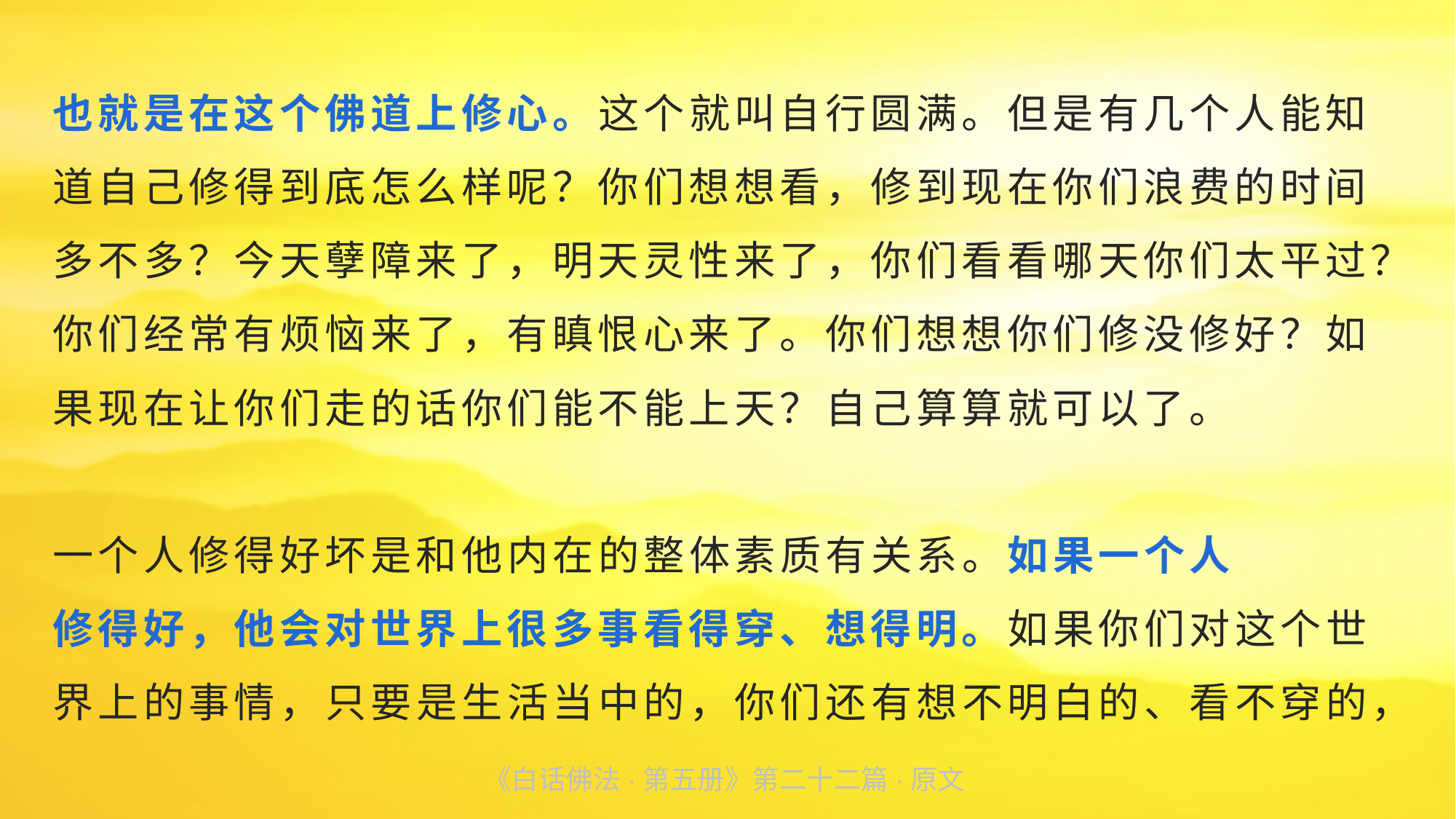

也就是在这个佛道上修心。这个就叫自行圆满。但是有几个人能知道自己修得到底怎么样呢？你们想想看，修到现在你们浪费的时间多不多？今天孽障来了，明天灵性来了，你们看看哪天你们太平过？你们经常有烦恼来了，有瞋恨心来了。你们想想你们修没修好？如果现在让你们走的话你们能不能上天？自己算算就可以了。

一个人修得好坏是和他内在的整体素质有关系。如果一个人
修得好，他会对世界上很多事看得穿、想得明。如果你们对这个世界上的事情，只要是生活当中的，你们还有想不明白的、看不穿的，
《白话佛法·第五册》第二十二篇·原文